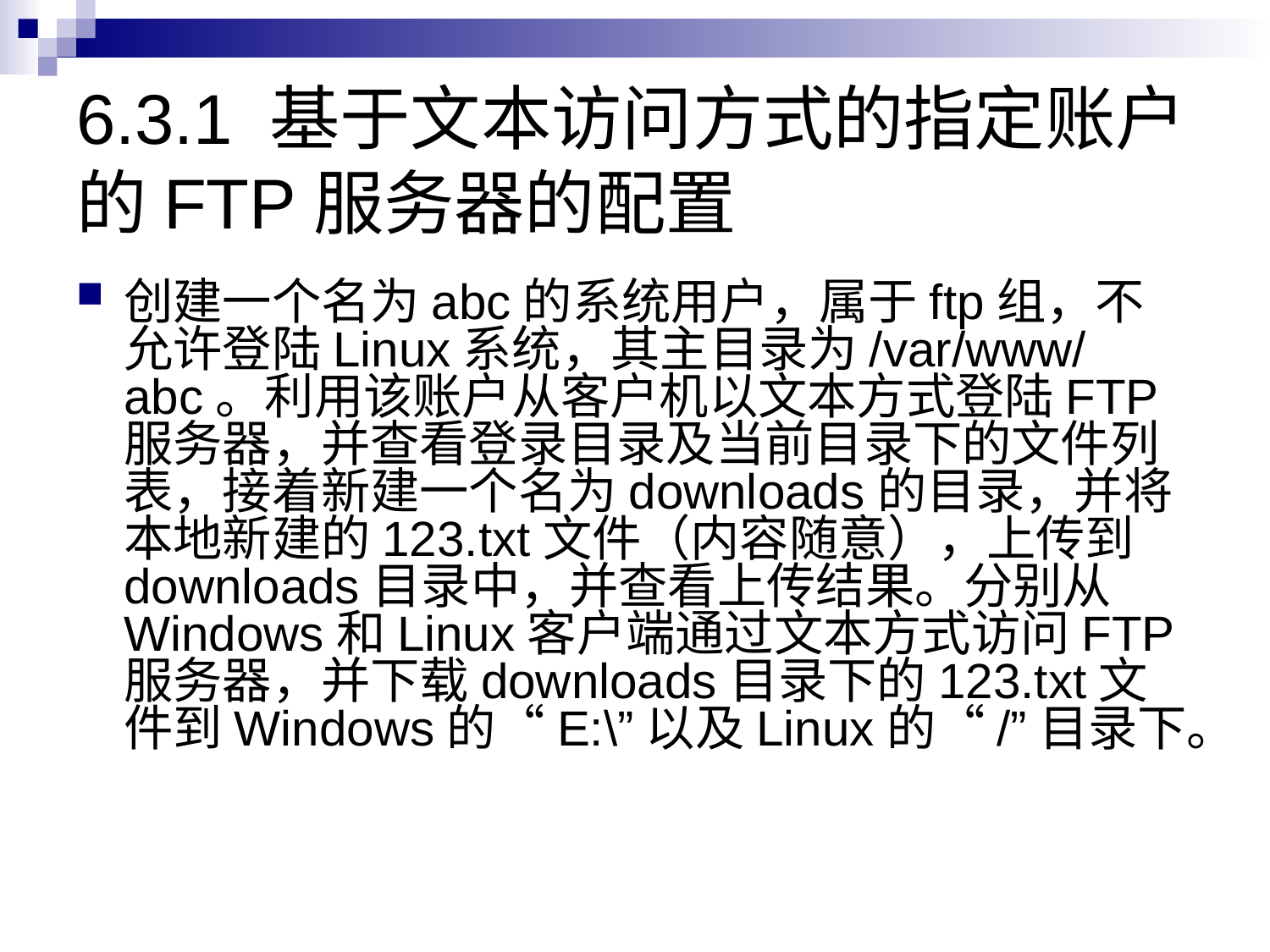

# 6.3.1 基于文本访问方式的指定账户的FTP服务器的配置
创建一个名为abc的系统用户，属于ftp组，不允许登陆Linux系统，其主目录为/var/www/abc。利用该账户从客户机以文本方式登陆FTP服务器，并查看登录目录及当前目录下的文件列表，接着新建一个名为downloads的目录，并将本地新建的123.txt文件（内容随意），上传到downloads目录中，并查看上传结果。分别从Windows和Linux客户端通过文本方式访问FTP服务器，并下载downloads目录下的123.txt文件到Windows的“E:\”以及Linux的“/”目录下。